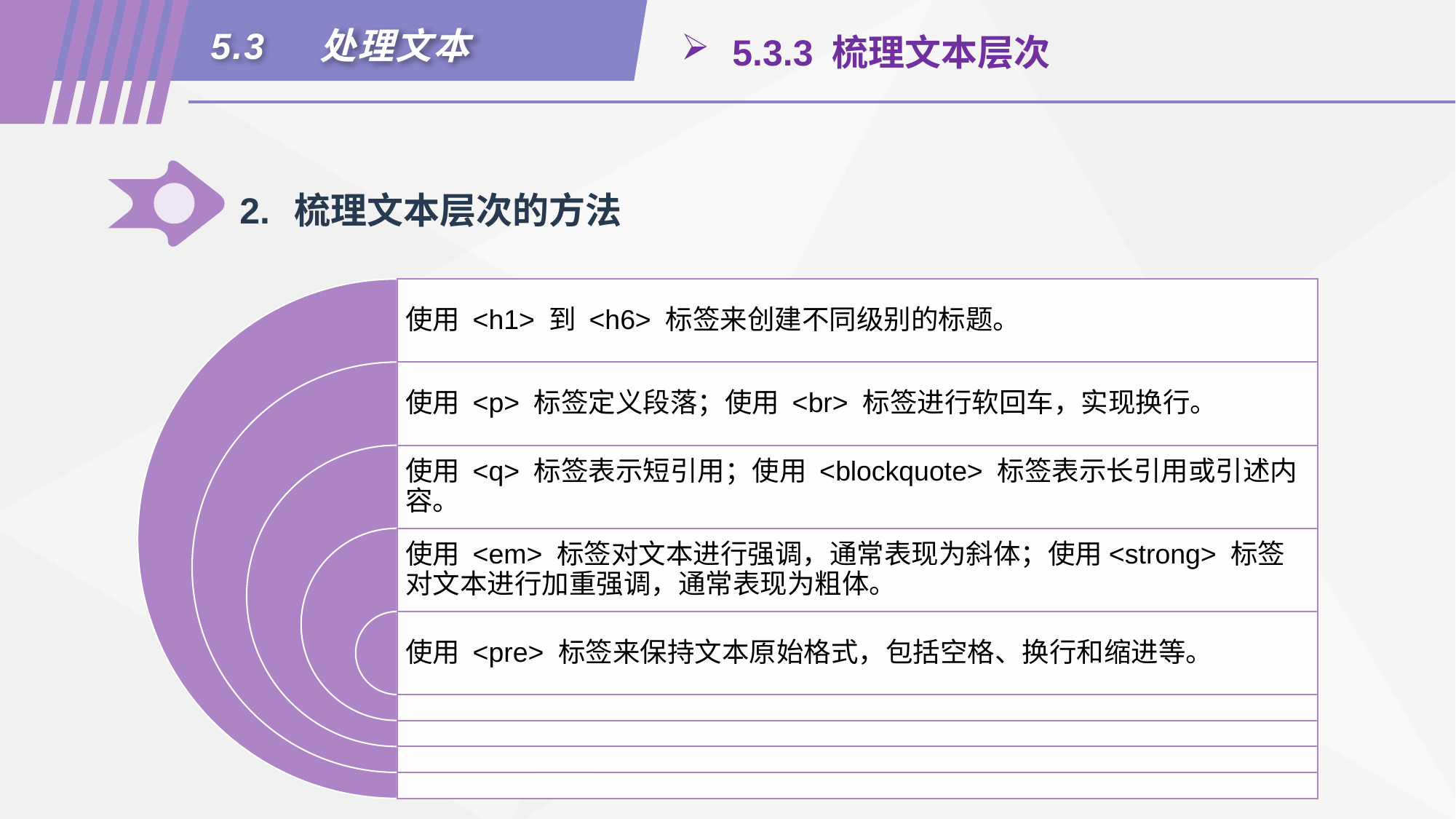

5.3	处理文本
 5.3.3 梳理文本层次

2.	梳理文本层次的方法
使用 <h1> 到 <h6> 标签来创建不同级别的标题。
使用 <p> 标签定义段落；使用 <br> 标签进行软回车，实现换行。
使用 <q> 标签表示短引用；使用 <blockquote> 标签表示长引用或引述内容。
使用 <em> 标签对文本进行强调，通常表现为斜体；使用<strong> 标签对文本进行加重强调，通常表现为粗体。
使用 <pre> 标签来保持文本原始格式，包括空格、换行和缩进等。